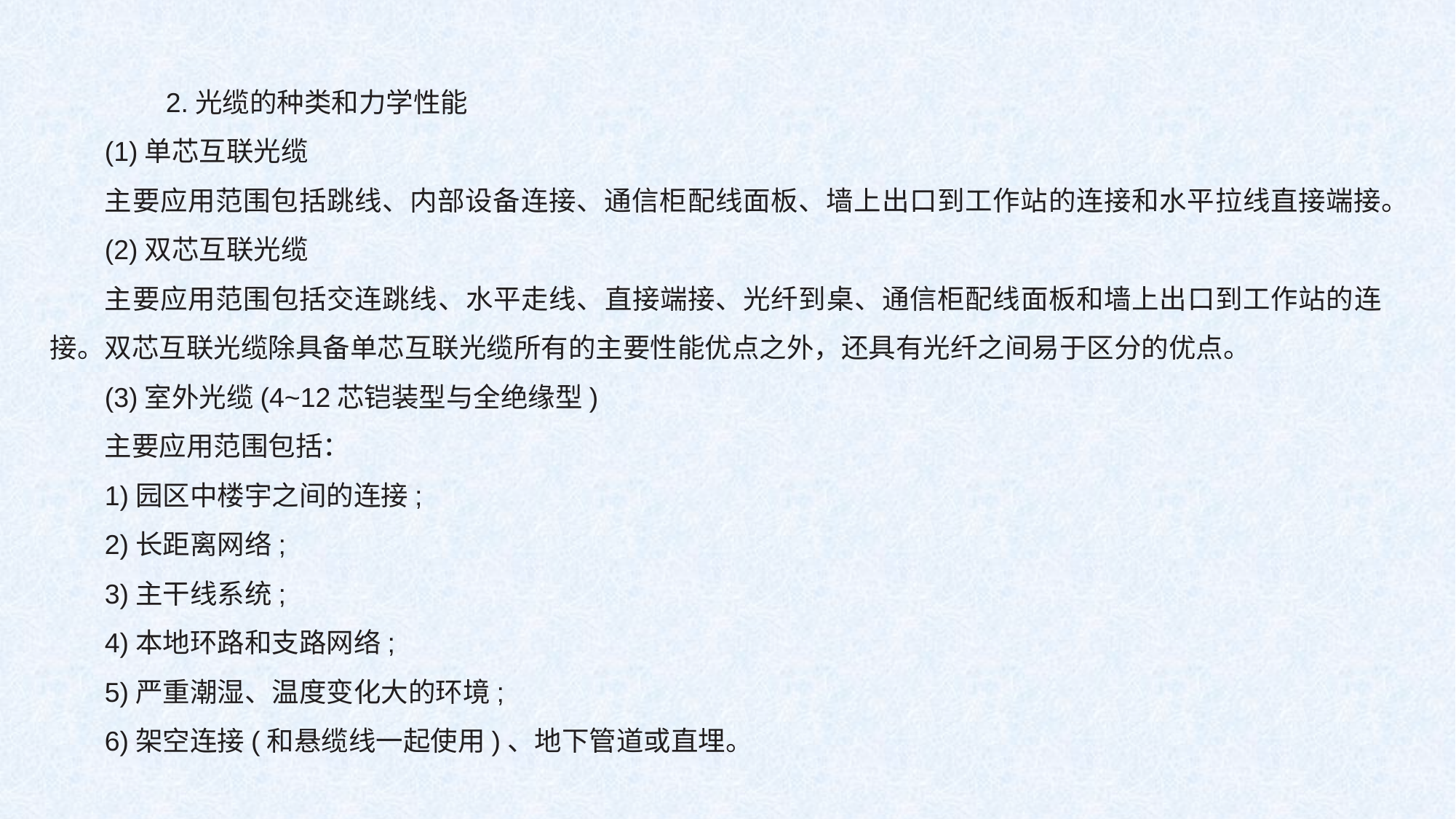

2.光缆的种类和力学性能
(1)单芯互联光缆
主要应用范围包括跳线、内部设备连接、通信柜配线面板、墙上出口到工作站的连接和水平拉线直接端接。
(2)双芯互联光缆
主要应用范围包括交连跳线、水平走线、直接端接、光纤到桌、通信柜配线面板和墙上出口到工作站的连接。双芯互联光缆除具备单芯互联光缆所有的主要性能优点之外，还具有光纤之间易于区分的优点。
(3)室外光缆(4~12芯铠装型与全绝缘型)
主要应用范围包括：
1)园区中楼宇之间的连接;
2)长距离网络;
3)主干线系统;
4)本地环路和支路网络;
5)严重潮湿、温度变化大的环境;
6)架空连接(和悬缆线一起使用)、地下管道或直埋。